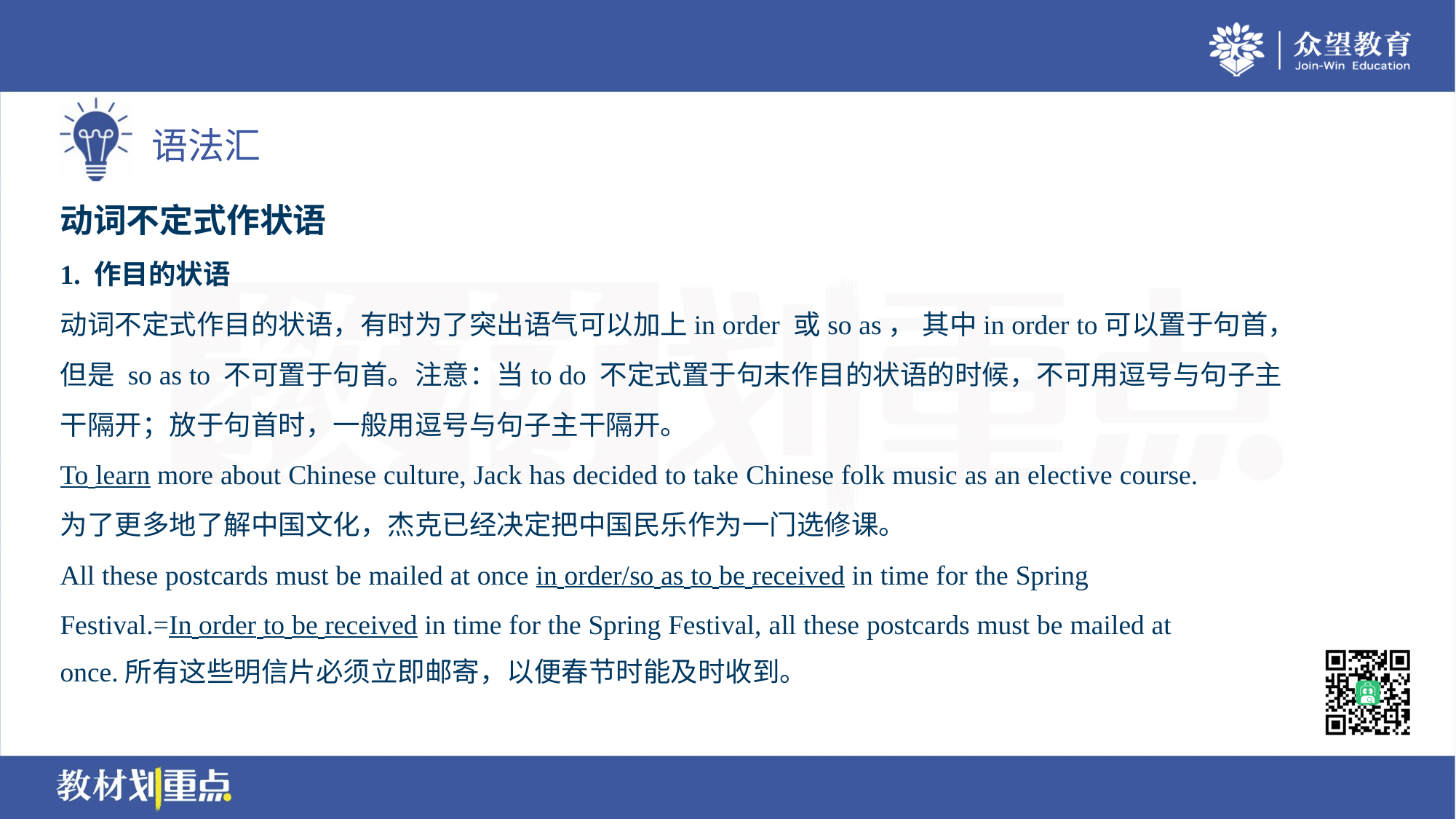

动词不定式作状语
1. 作目的状语
动词不定式作目的状语，有时为了突出语气可以加上in order 或so as， 其中in order to可以置于句首，
但是 so as to 不可置于句首。注意：当to do 不定式置于句末作目的状语的时候，不可用逗号与句子主
干隔开；放于句首时，一般用逗号与句子主干隔开。
To learn more about Chinese culture, Jack has decided to take Chinese folk music as an elective course.
为了更多地了解中国文化，杰克已经决定把中国民乐作为一门选修课。
All these postcards must be mailed at once in order/so as to be received in time for the Spring
Festival.=In order to be received in time for the Spring Festival, all these postcards must be mailed at
once.所有这些明信片必须立即邮寄，以便春节时能及时收到。